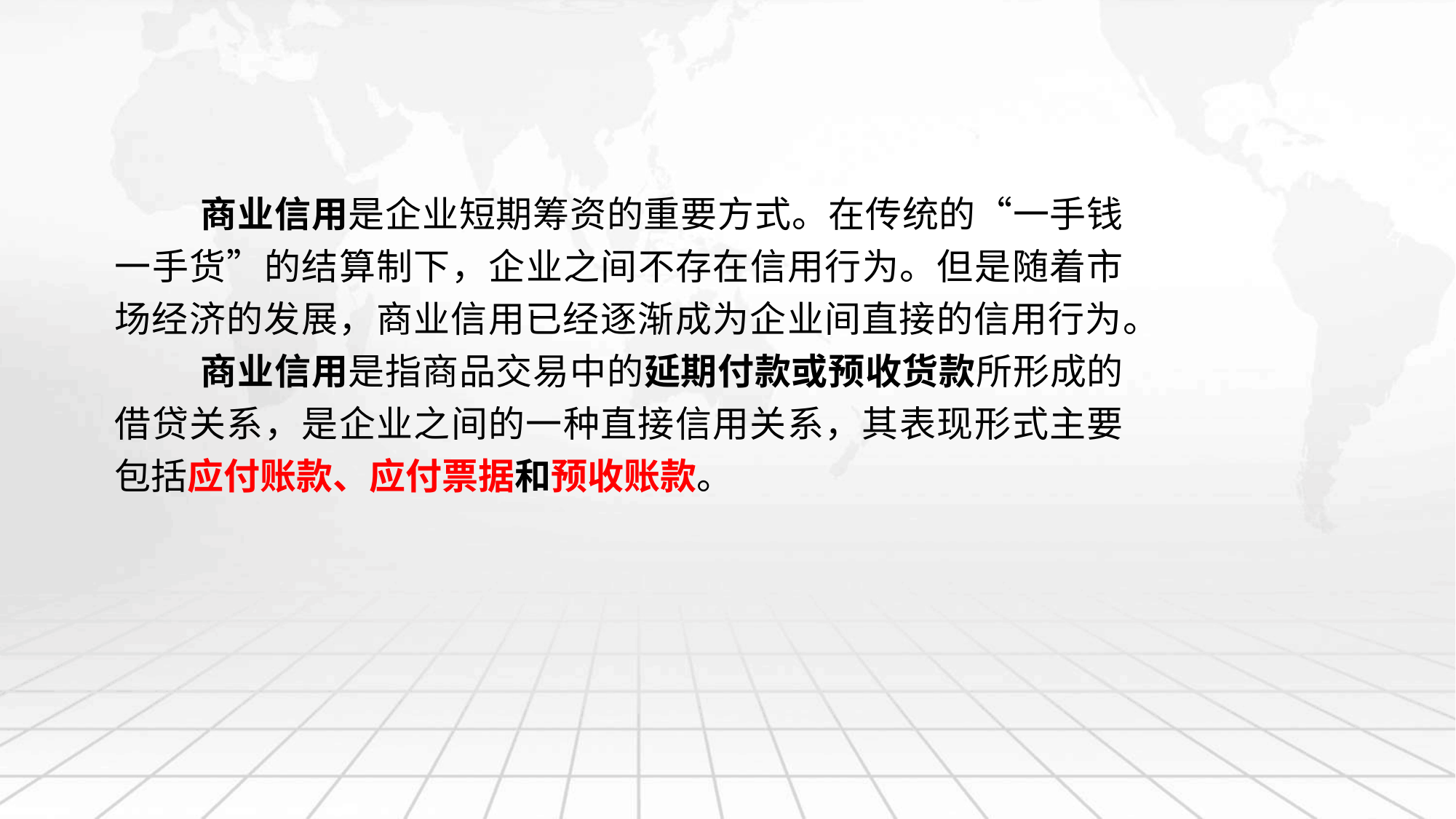

商业信用是企业短期筹资的重要方式。在传统的“一手钱一手货”的结算制下，企业之间不存在信用行为。但是随着市场经济的发展，商业信用已经逐渐成为企业间直接的信用行为。
商业信用是指商品交易中的延期付款或预收货款所形成的借贷关系，是企业之间的一种直接信用关系，其表现形式主要包括应付账款、应付票据和预收账款。